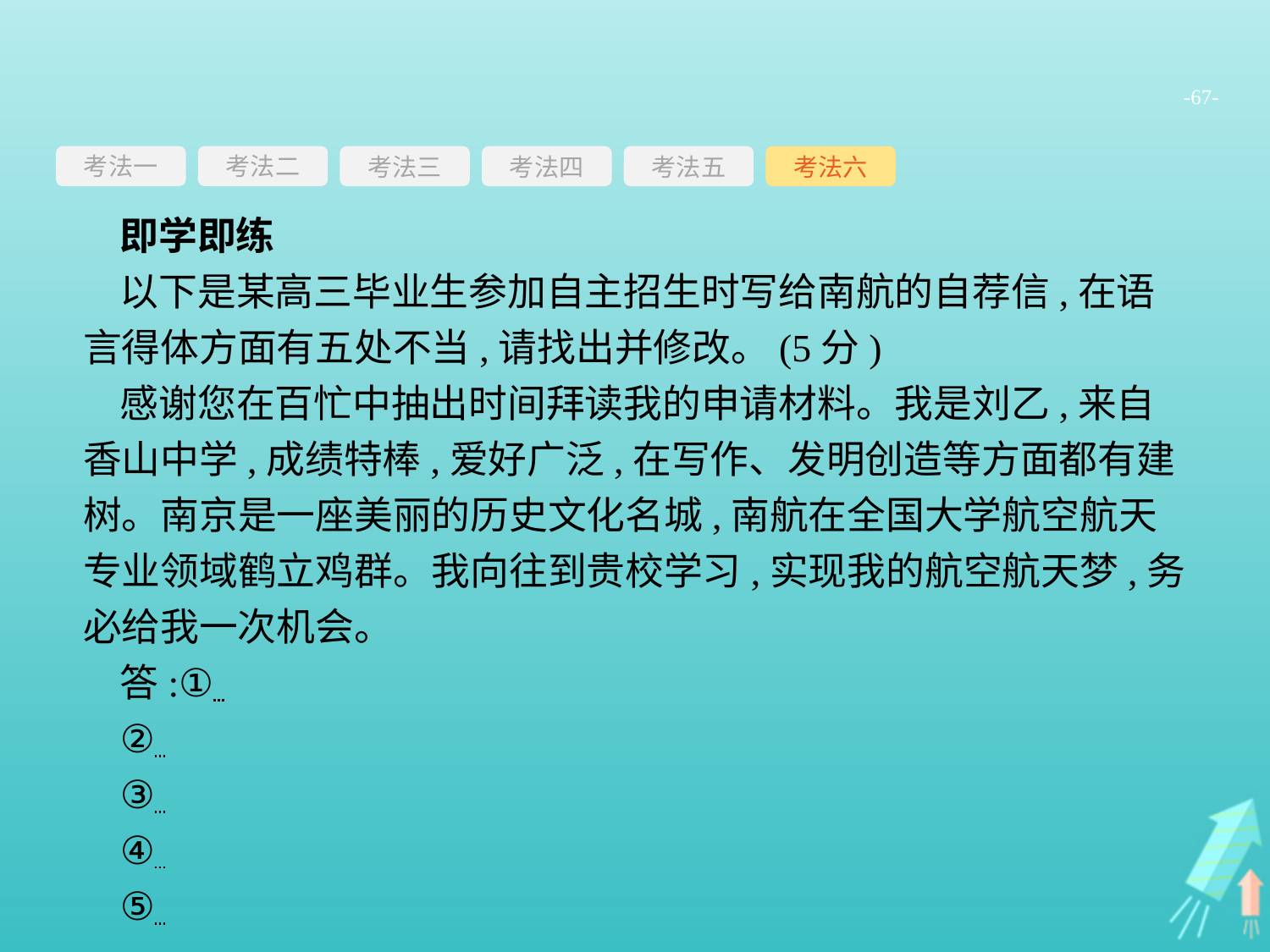

-67-
考法一
考法三
考法四
考法五
考法六
考法二
即学即练
以下是某高三毕业生参加自主招生时写给南航的自荐信,在语言得体方面有五处不当,请找出并修改。(5分)
感谢您在百忙中抽出时间拜读我的申请材料。我是刘乙,来自香山中学,成绩特棒,爱好广泛,在写作、发明创造等方面都有建树。南京是一座美丽的历史文化名城,南航在全国大学航空航天专业领域鹤立鸡群。我向往到贵校学习,实现我的航空航天梦,务必给我一次机会。
答:①
②
③
④
⑤